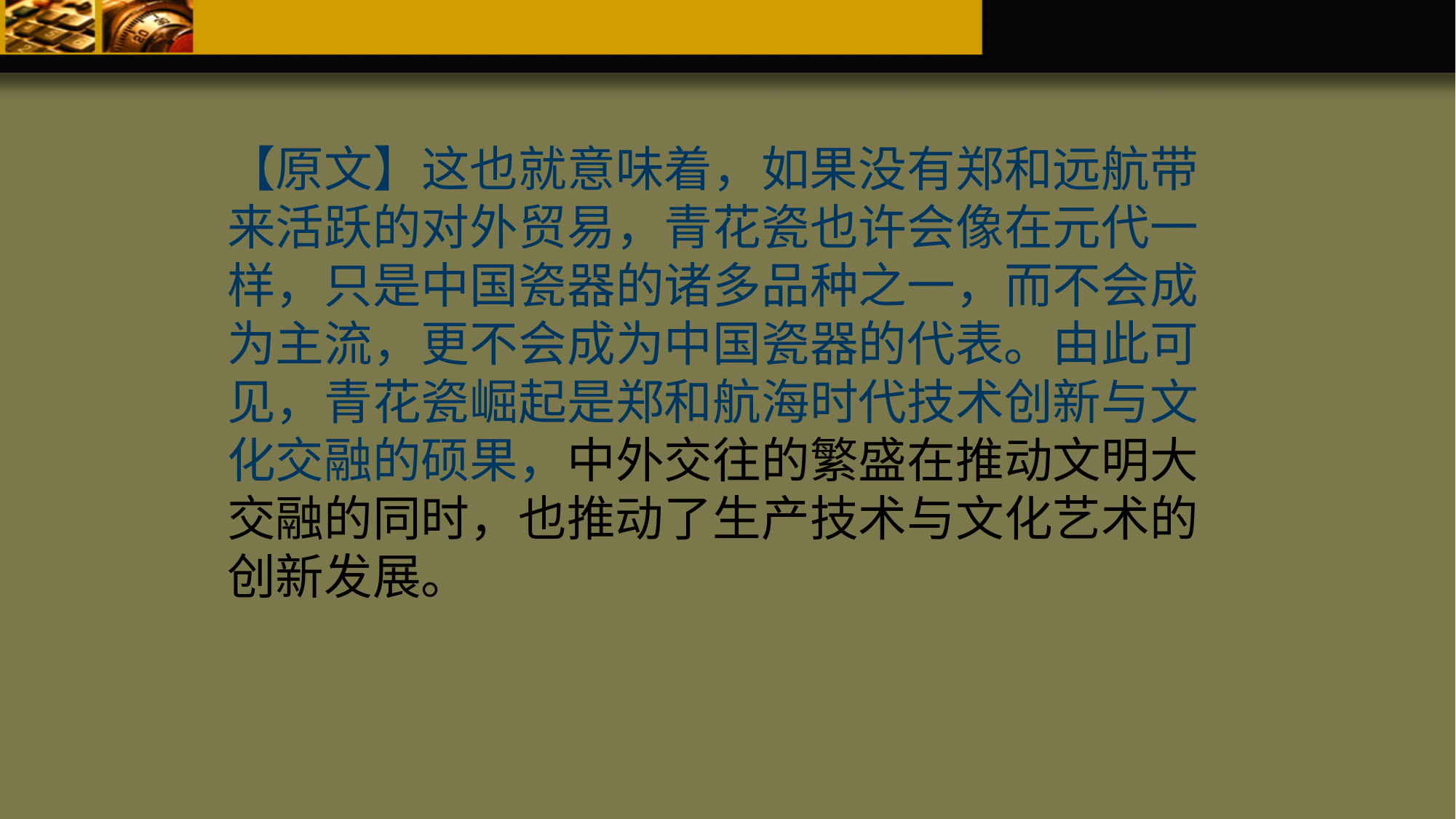

【原文】这也就意味着，如果没有郑和远航带来活跃的对外贸易，青花瓷也许会像在元代一样，只是中国瓷器的诸多品种之一，而不会成为主流，更不会成为中国瓷器的代表。由此可见，青花瓷崛起是郑和航海时代技术创新与文化交融的硕果，中外交往的繁盛在推动文明大交融的同时，也推动了生产技术与文化艺术的创新发展。